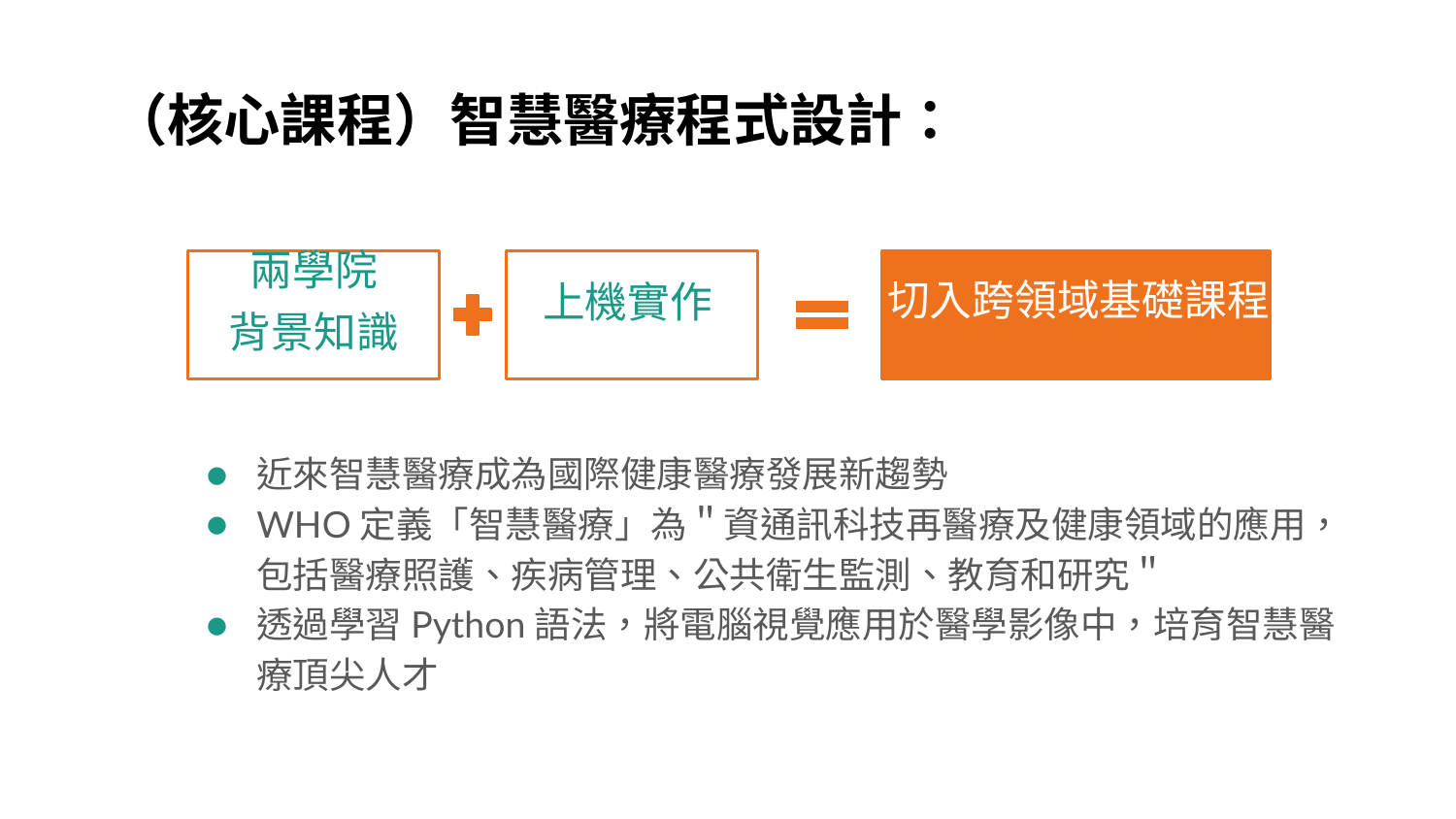

# （核心課程）智慧醫療程式設計：
兩學院
背景知識

切入跨領域基礎課程
上機實作

近來智慧醫療成為國際健康醫療發展新趨勢
WHO定義「智慧醫療」為＂資通訊科技再醫療及健康領域的應用，包括醫療照護、疾病管理、公共衛生監測、教育和研究＂
透過學習Python語法，將電腦視覺應用於醫學影像中，培育智慧醫療頂尖人才